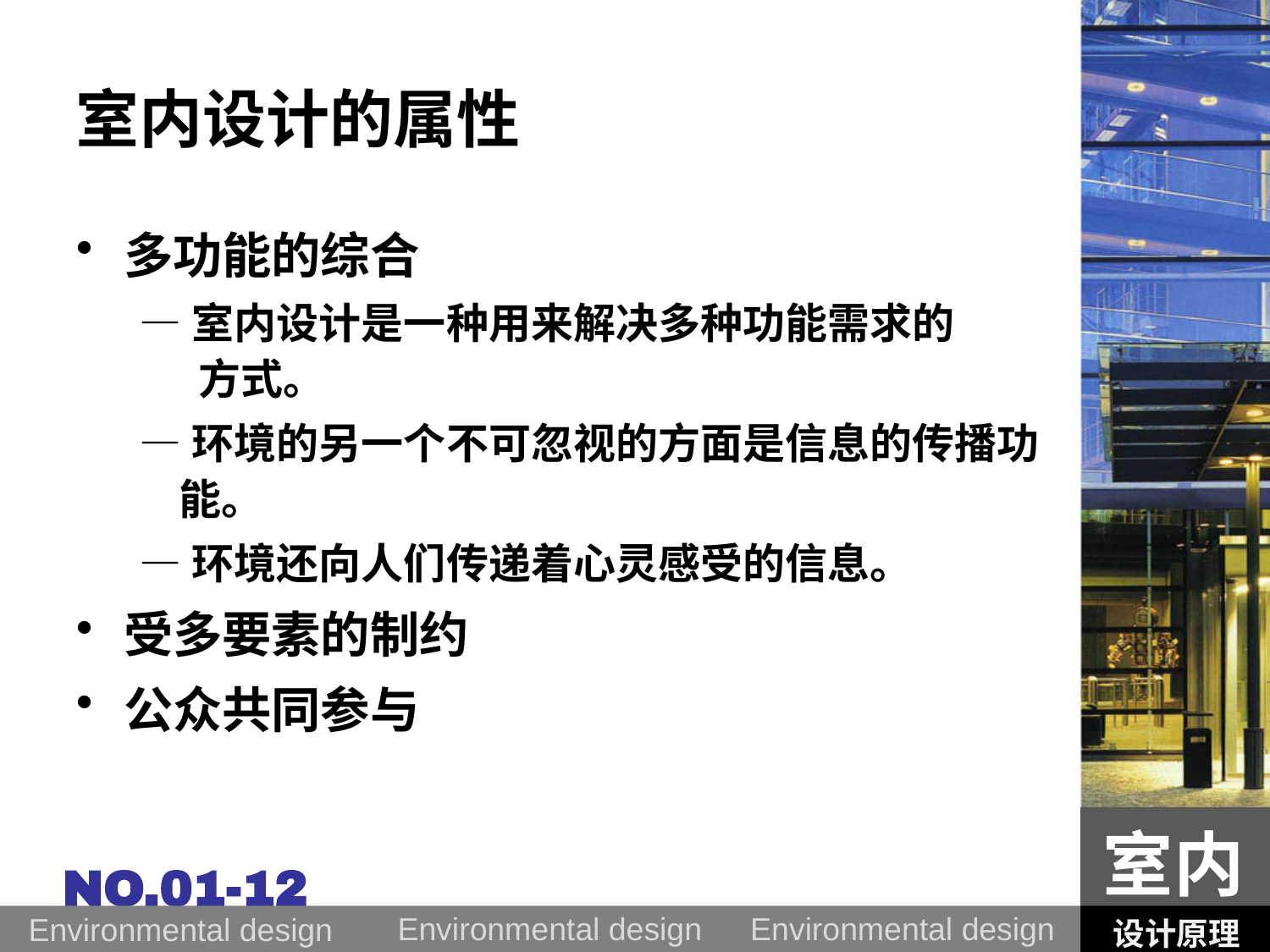

# 室内设计的属性

多功能的综合
—室内设计是一种用来解决多种功能需求的             方式。
—环境的另一个不可忽视的方面是信息的传播功能。
—环境还向人们传递着心灵感受的信息。
受多要素的制约
公众共同参与

室内

NO.01-12
设计原理
Environmental design
Environmental design
Environmental design